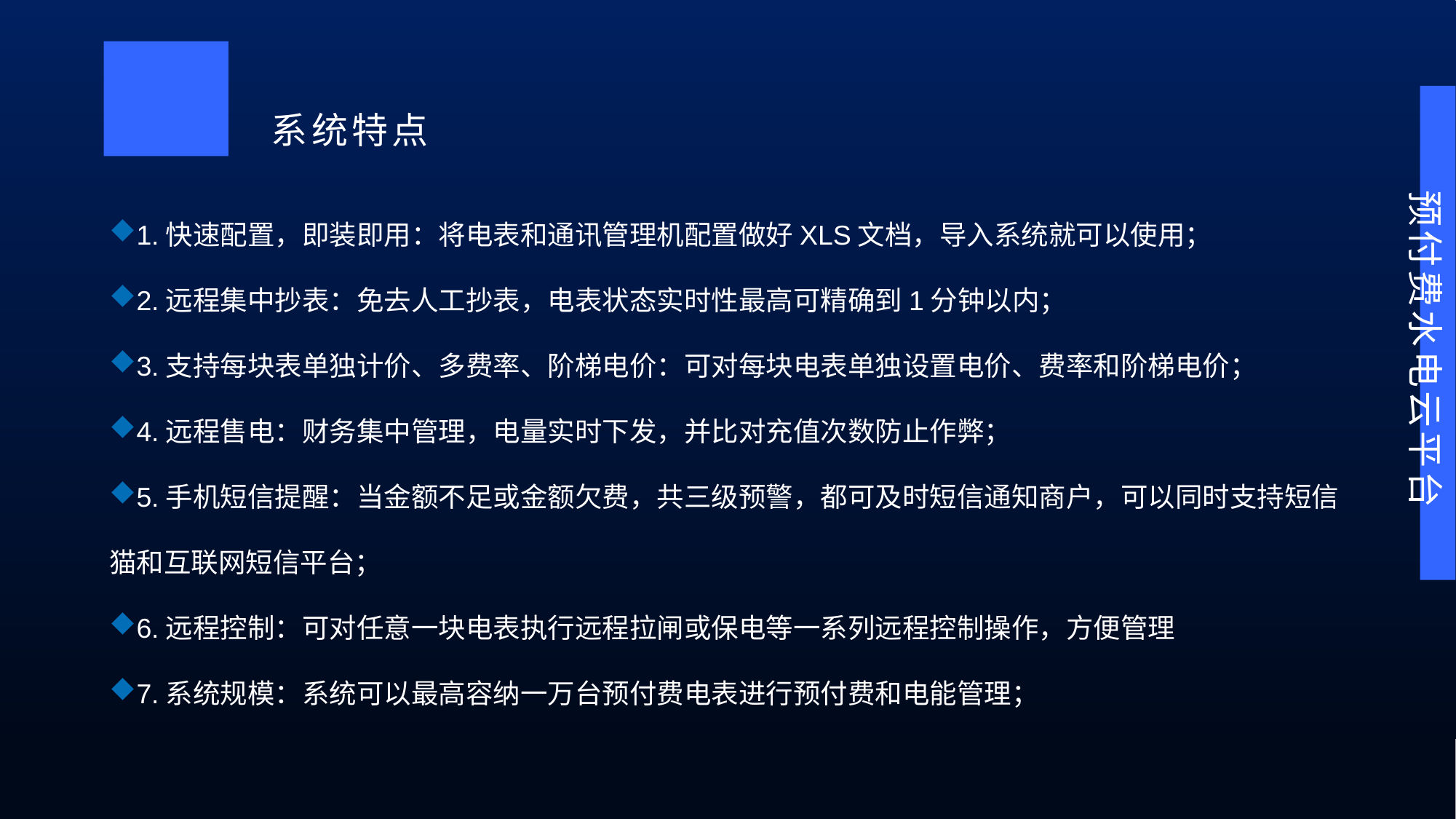

系统特点
1.快速配置，即装即用：将电表和通讯管理机配置做好XLS文档，导入系统就可以使用；
2.远程集中抄表：免去人工抄表，电表状态实时性最高可精确到1分钟以内；
3.支持每块表单独计价、多费率、阶梯电价：可对每块电表单独设置电价、费率和阶梯电价；
4.远程售电：财务集中管理，电量实时下发，并比对充值次数防止作弊；
5.手机短信提醒：当金额不足或金额欠费，共三级预警，都可及时短信通知商户，可以同时支持短信猫和互联网短信平台；
6.远程控制：可对任意一块电表执行远程拉闸或保电等一系列远程控制操作，方便管理
7.系统规模：系统可以最高容纳一万台预付费电表进行预付费和电能管理；
预付费水电云平台